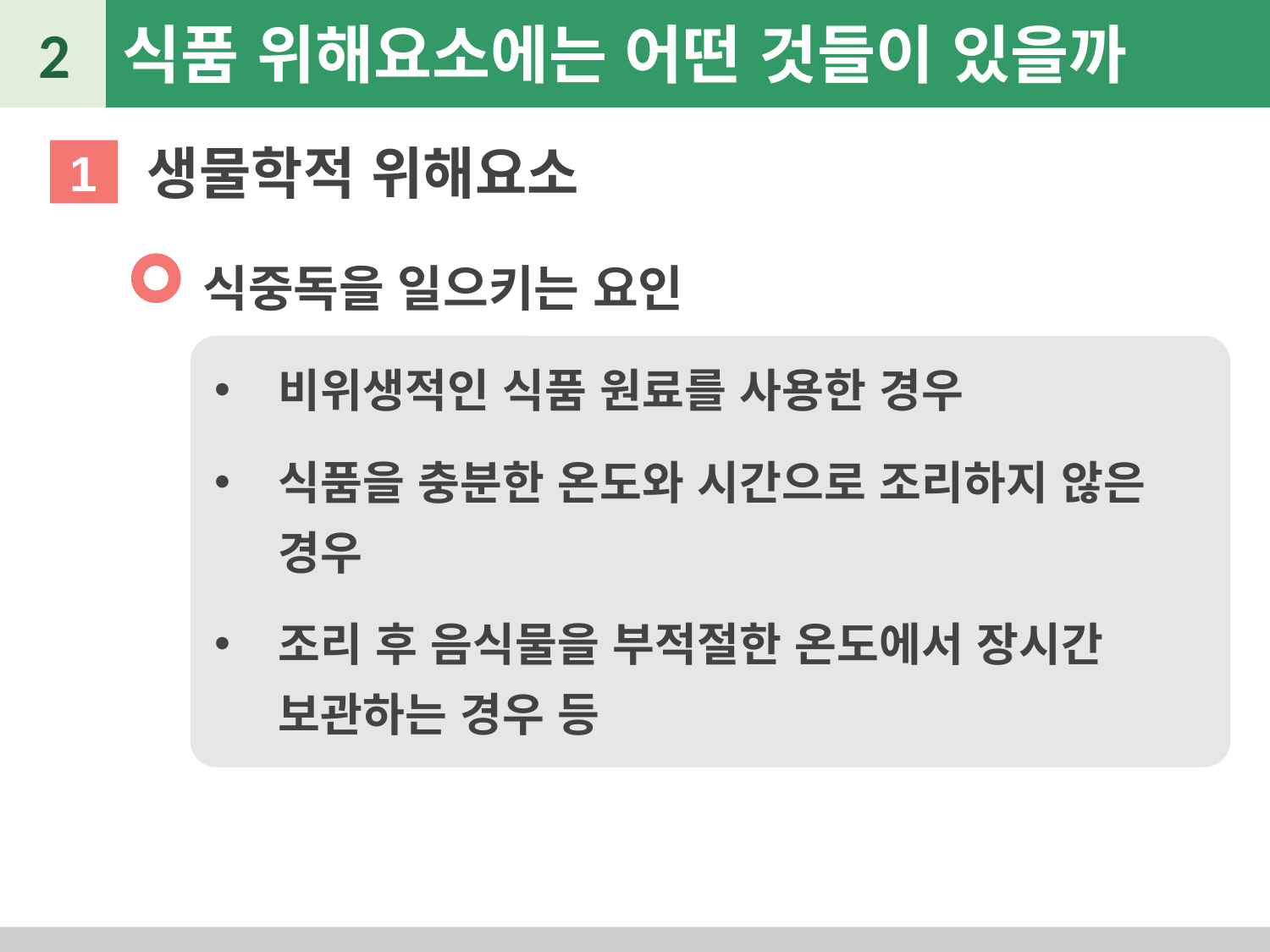

2
식품 위해요소에는 어떤 것들이 있을까
생물학적 위해요소
1
식중독을 일으키는 요인

비위생적인 식품 원료를 사용한 경우
식품을 충분한 온도와 시간으로 조리하지 않은 경우
조리 후 음식물을 부적절한 온도에서 장시간 보관하는 경우 등